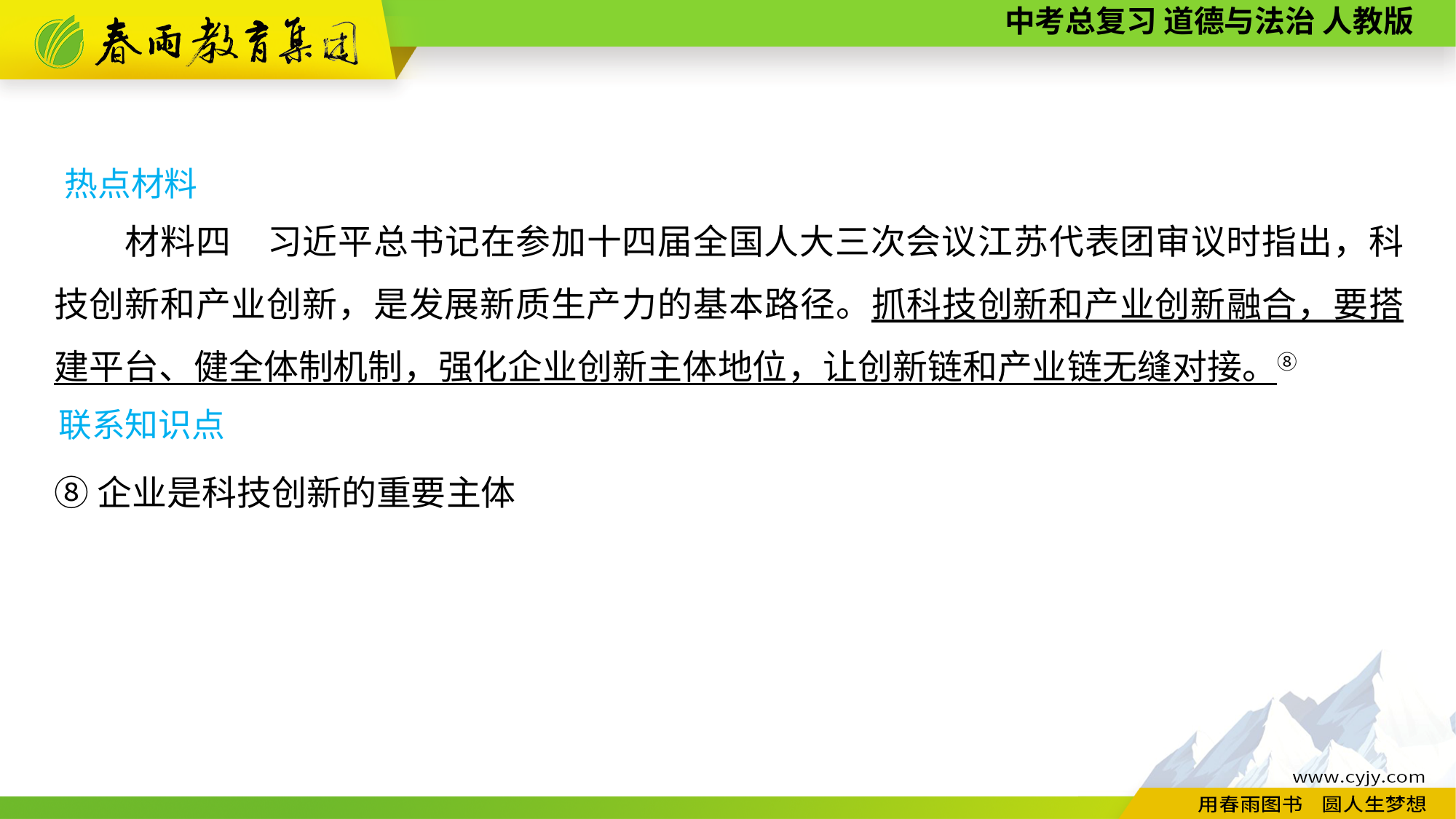

热点材料
　　材料四　习近平总书记在参加十四届全国人大三次会议江苏代表团审议时指出，科技创新和产业创新，是发展新质生产力的基本路径。抓科技创新和产业创新融合，要搭建平台、健全体制机制，强化企业创新主体地位，让创新链和产业链无缝对接。⑧

⑧企业是科技创新的重要主体
联系知识点